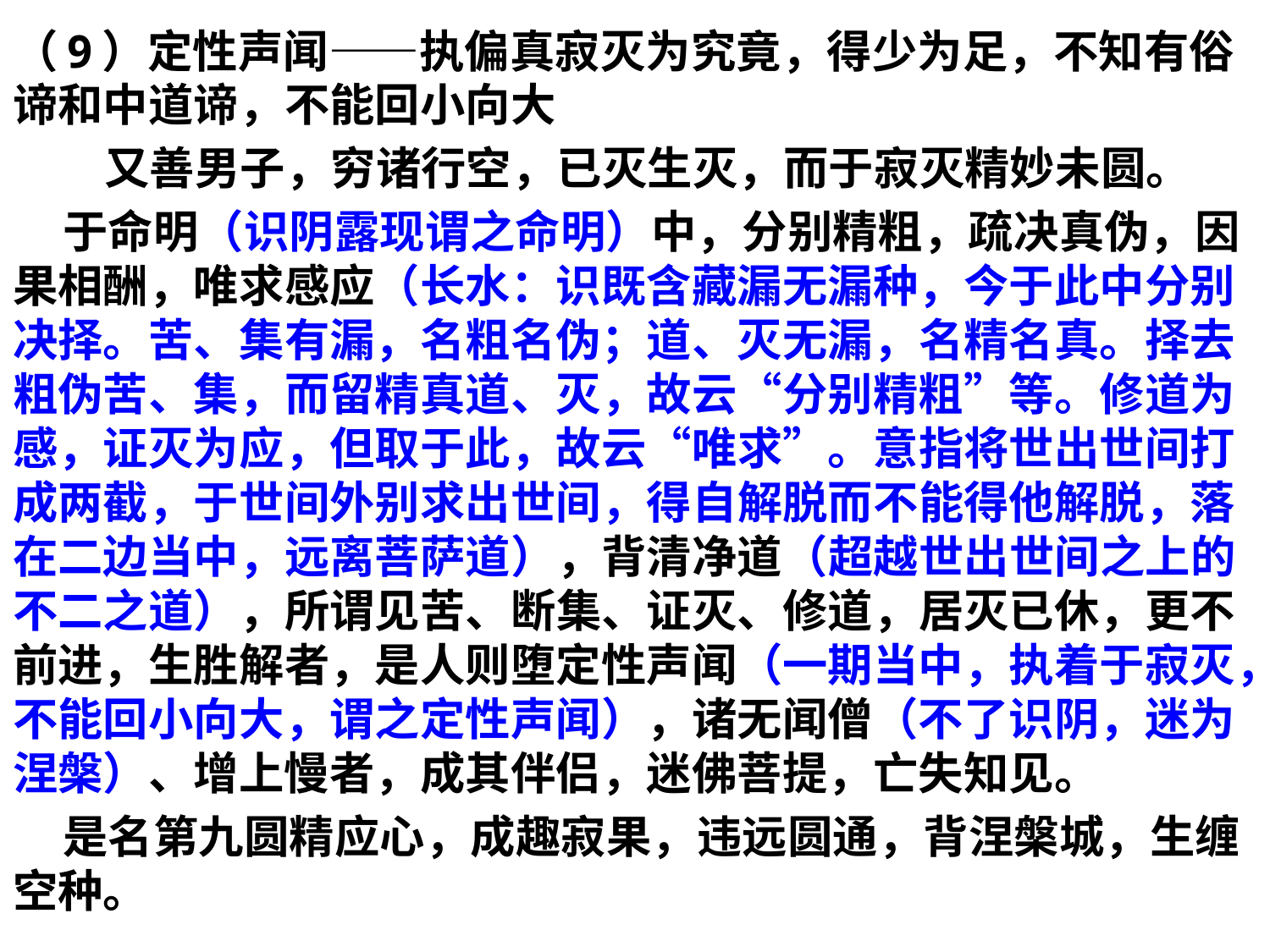

（9）定性声闻——执偏真寂灭为究竟，得少为足，不知有俗谛和中道谛，不能回小向大
        又善男子，穷诸行空，已灭生灭，而于寂灭精妙未圆。
    于命明（识阴露现谓之命明）中，分别精粗，疏决真伪，因果相酬，唯求感应（长水：识既含藏漏无漏种，今于此中分别决择。苦、集有漏，名粗名伪；道、灭无漏，名精名真。择去粗伪苦、集，而留精真道、灭，故云“分别精粗”等。修道为感，证灭为应，但取于此，故云“唯求”。意指将世出世间打成两截，于世间外别求出世间，得自解脱而不能得他解脱，落在二边当中，远离菩萨道），背清净道（超越世出世间之上的不二之道），所谓见苦、断集、证灭、修道，居灭已休，更不前进，生胜解者，是人则堕定性声闻（一期当中，执着于寂灭，不能回小向大，谓之定性声闻），诸无闻僧（不了识阴，迷为涅槃）、增上慢者，成其伴侣，迷佛菩提，亡失知见。
    是名第九圆精应心，成趣寂果，违远圆通，背涅槃城，生缠空种。